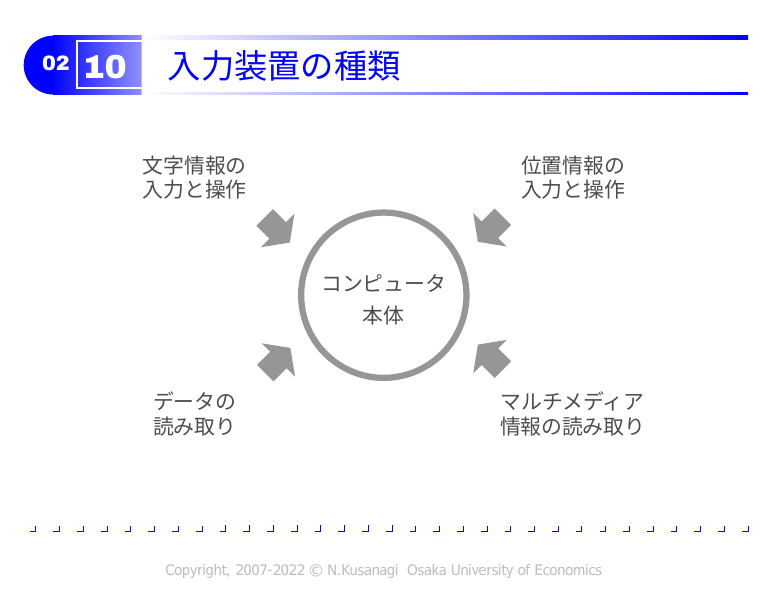

# 10   入力装置の種類
文字情報の
入力と操作
位置情報の
入力と操作

コンピュータ
本体

データの
読み取り
マルチメディア
情報の読み取り